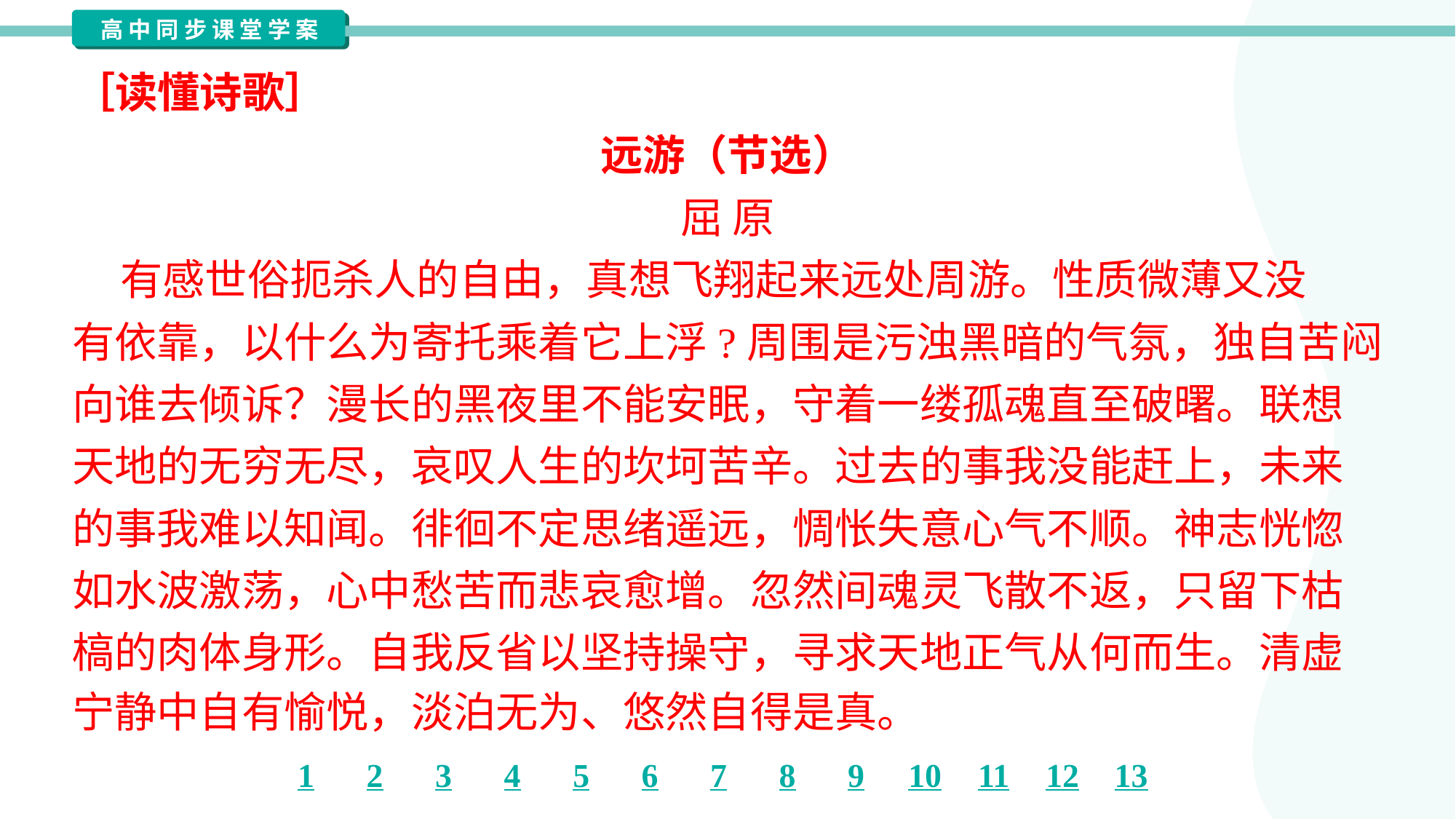

［读懂诗歌］
远游（节选）
屈 原
    有感世俗扼杀人的自由，真想飞翔起来远处周游。性质微薄又没
有依靠，以什么为寄托乘着它上浮?周围是污浊黑暗的气氛，独自苦闷
向谁去倾诉？漫长的黑夜里不能安眠，守着一缕孤魂直至破曙。联想
天地的无穷无尽，哀叹人生的坎坷苦辛。过去的事我没能赶上，未来
的事我难以知闻。徘徊不定思绪遥远，惆怅失意心气不顺。神志恍惚
如水波激荡，心中愁苦而悲哀愈增。忽然间魂灵飞散不返，只留下枯
槁的肉体身形。自我反省以坚持操守，寻求天地正气从何而生。清虚
宁静中自有愉悦，淡泊无为、悠然自得是真。